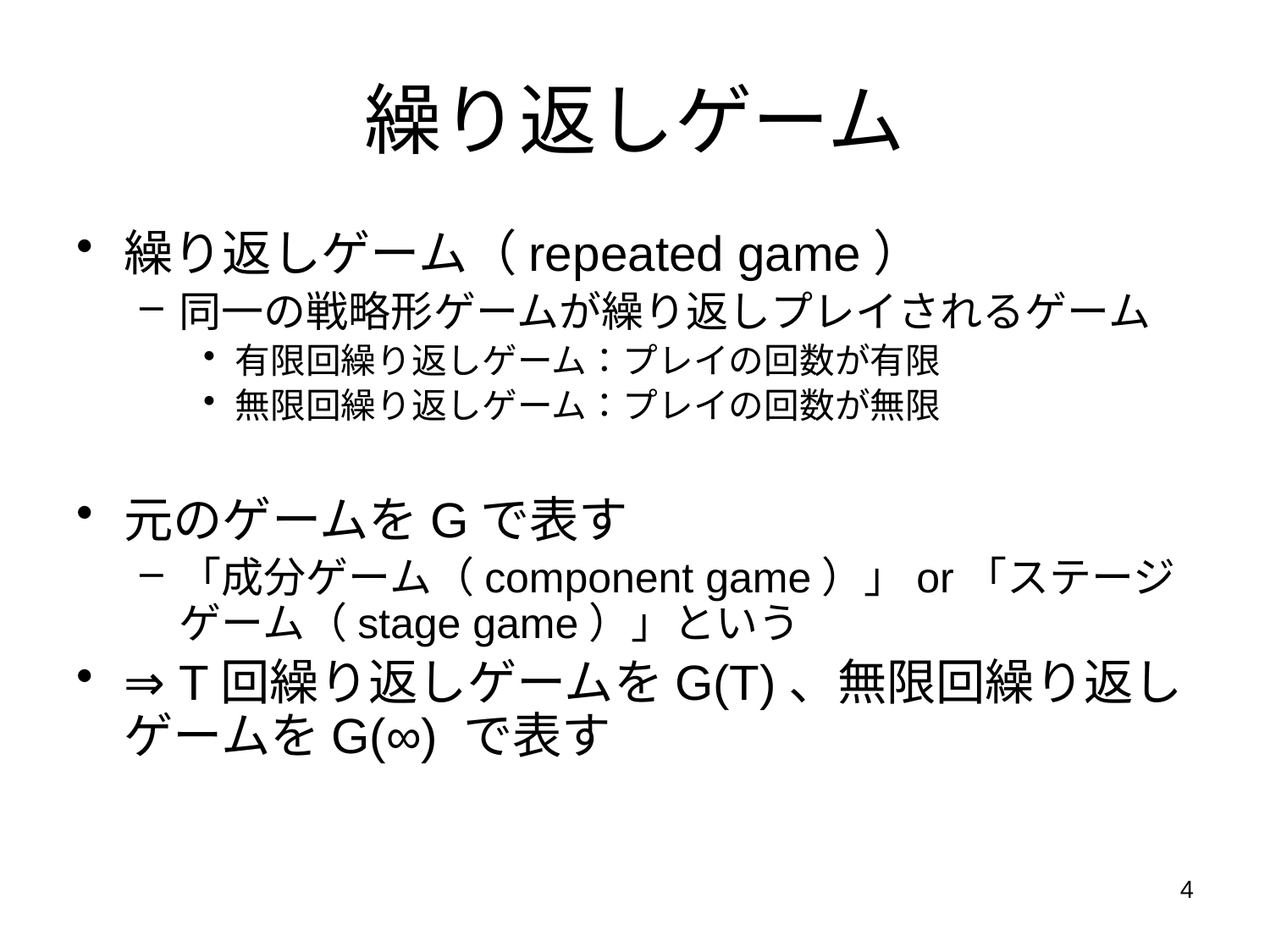

# 繰り返しゲーム
繰り返しゲーム（repeated game）
同一の戦略形ゲームが繰り返しプレイされるゲーム
有限回繰り返しゲーム：プレイの回数が有限
無限回繰り返しゲーム：プレイの回数が無限

元のゲームをGで表す
「成分ゲーム（component game）」or「ステージゲーム（stage game）」という
⇒ T回繰り返しゲームをG(T)、無限回繰り返しゲームをG(∞) で表す
4